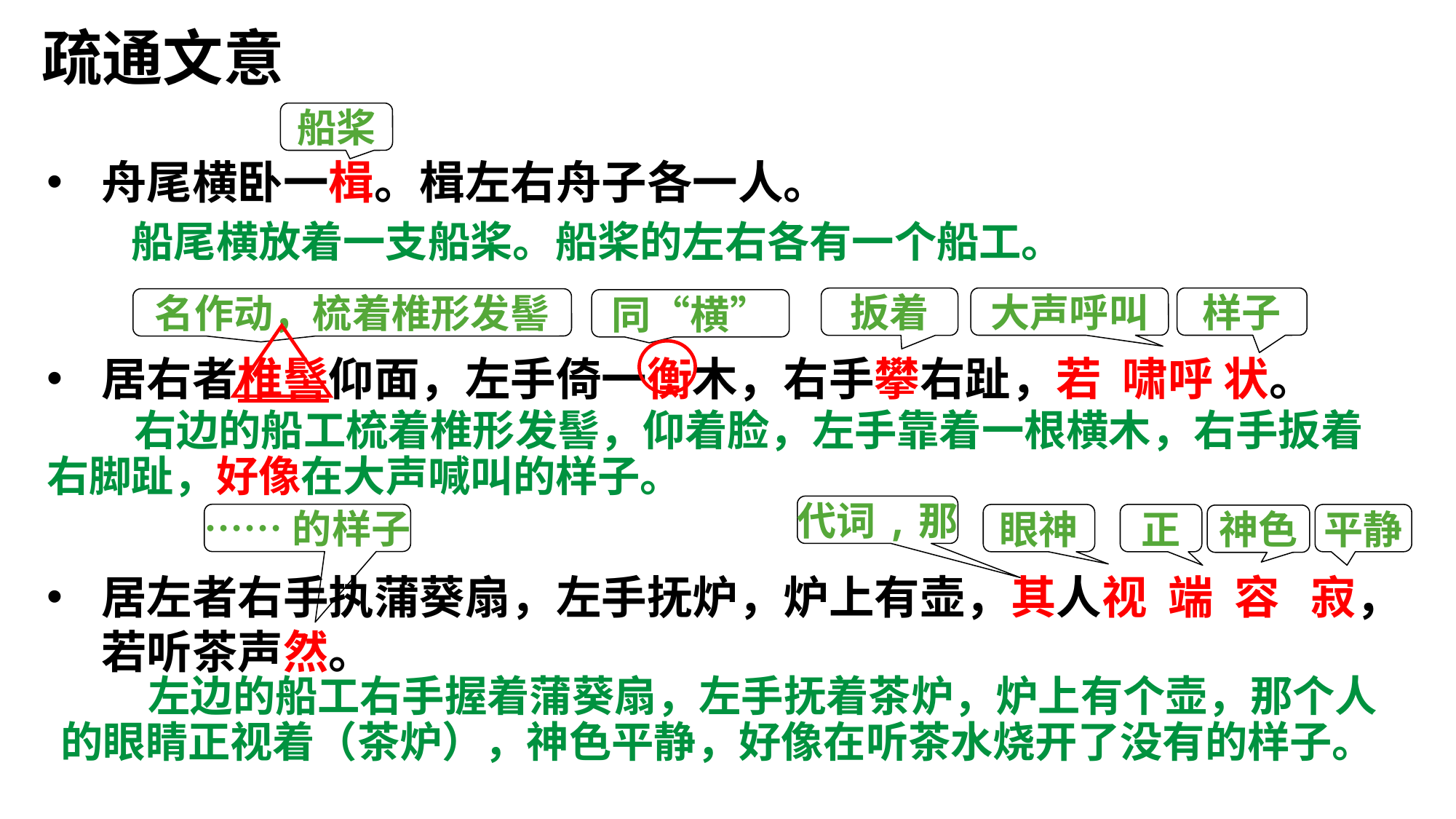

疏通文意
船桨
舟尾横卧一楫。楫左右舟子各一人。

居右者椎髻仰面，左手倚一衡木，右手攀右趾，若  啸呼 状。

居左者右手执蒲葵扇，左手抚炉，炉上有壶，其人视  端  容   寂，若听茶声然。
        船尾横放着一支船桨。船桨的左右各有一个船工。
大声呼叫
样子
扳着
名作动，梳着椎形发髻
同“横”

        右边的船工梳着椎形发髻，仰着脸，左手靠着一根横木，右手扳着右脚趾，好像在大声喊叫的样子。
代词,那
……的样子
正
眼神
平静
神色
        左边的船工右手握着蒲葵扇，左手抚着茶炉，炉上有个壶，那个人的眼睛正视着（茶炉），神色平静，好像在听茶水烧开了没有的样子。